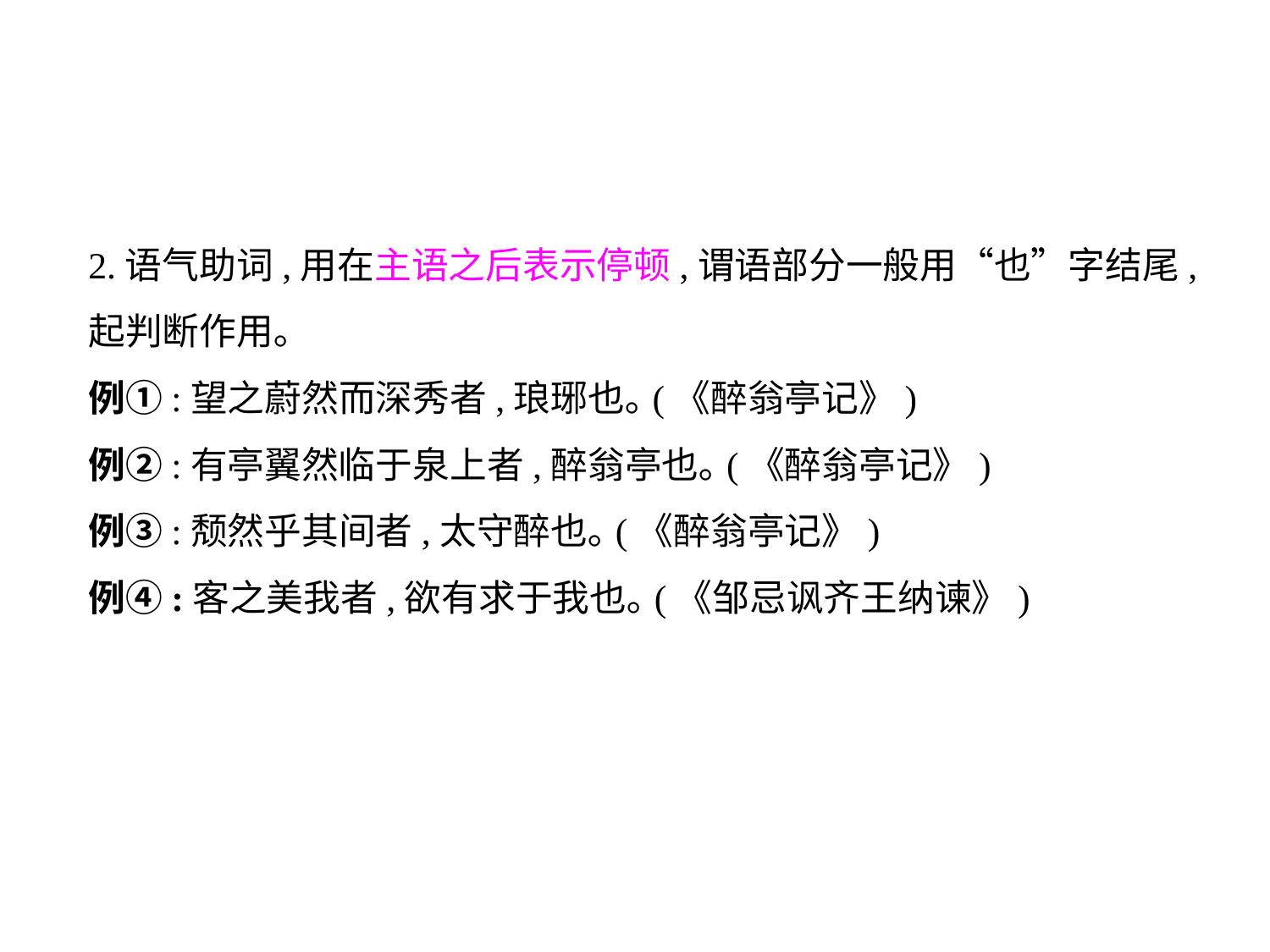

2.语气助词,用在主语之后表示停顿,谓语部分一般用“也”字结尾,起判断作用｡
例①:望之蔚然而深秀者,琅琊也｡(《醉翁亭记》)
例②:有亭翼然临于泉上者,醉翁亭也｡(《醉翁亭记》)
例③:颓然乎其间者,太守醉也｡(《醉翁亭记》)
例④:客之美我者,欲有求于我也｡(《邹忌讽齐王纳谏》)